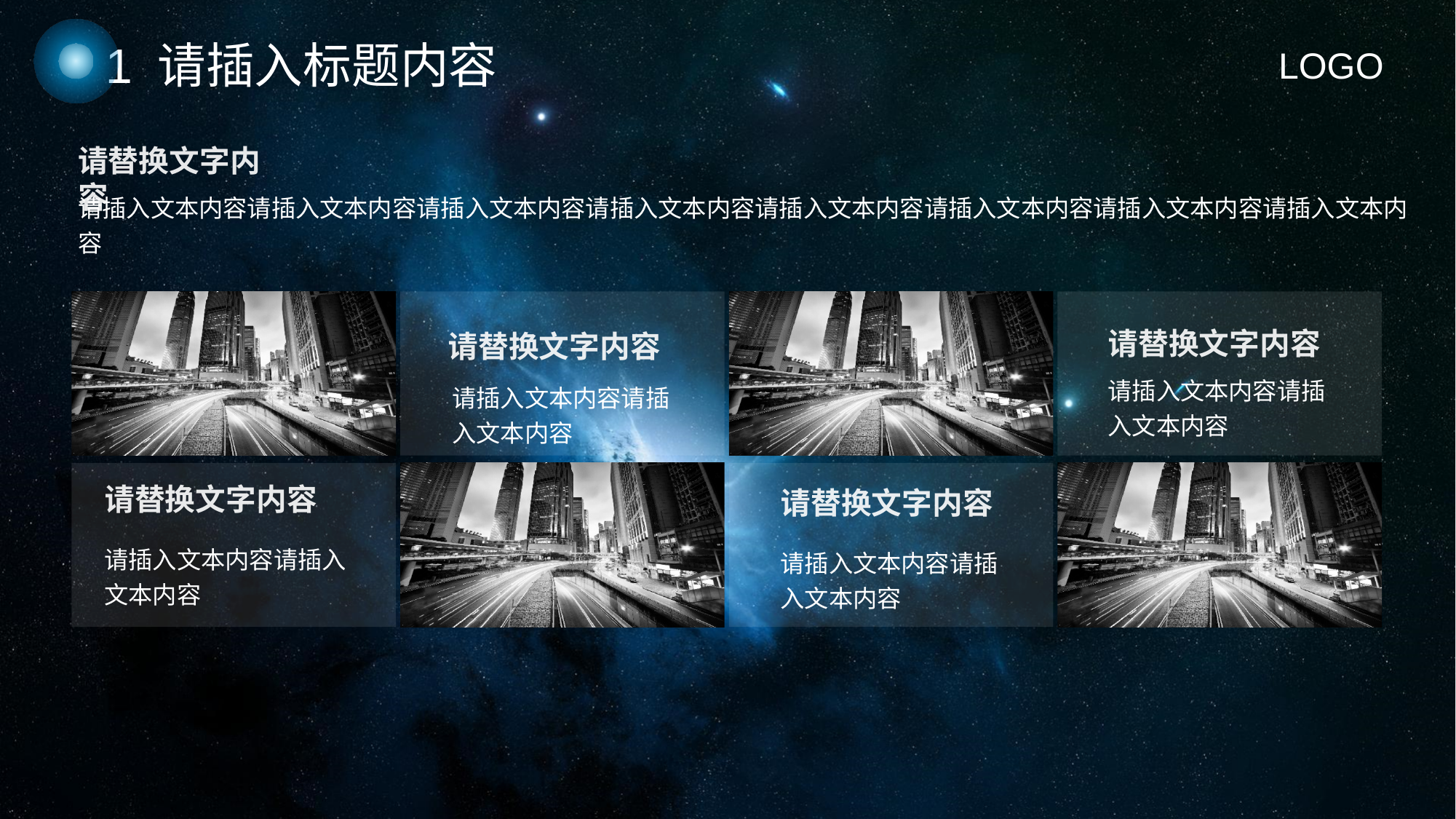

1 请插入标题内容
LOGO
请替换文字内容
请插入文本内容请插入文本内容请插入文本内容请插入文本内容请插入文本内容请插入文本内容请插入文本内容请插入文本内容

请替换文字内容
请替换文字内容
请插入文本内容请插入文本内容
请插入文本内容请插入文本内容

请替换文字内容
请替换文字内容
请插入文本内容请插入文本内容
请插入文本内容请插入文本内容